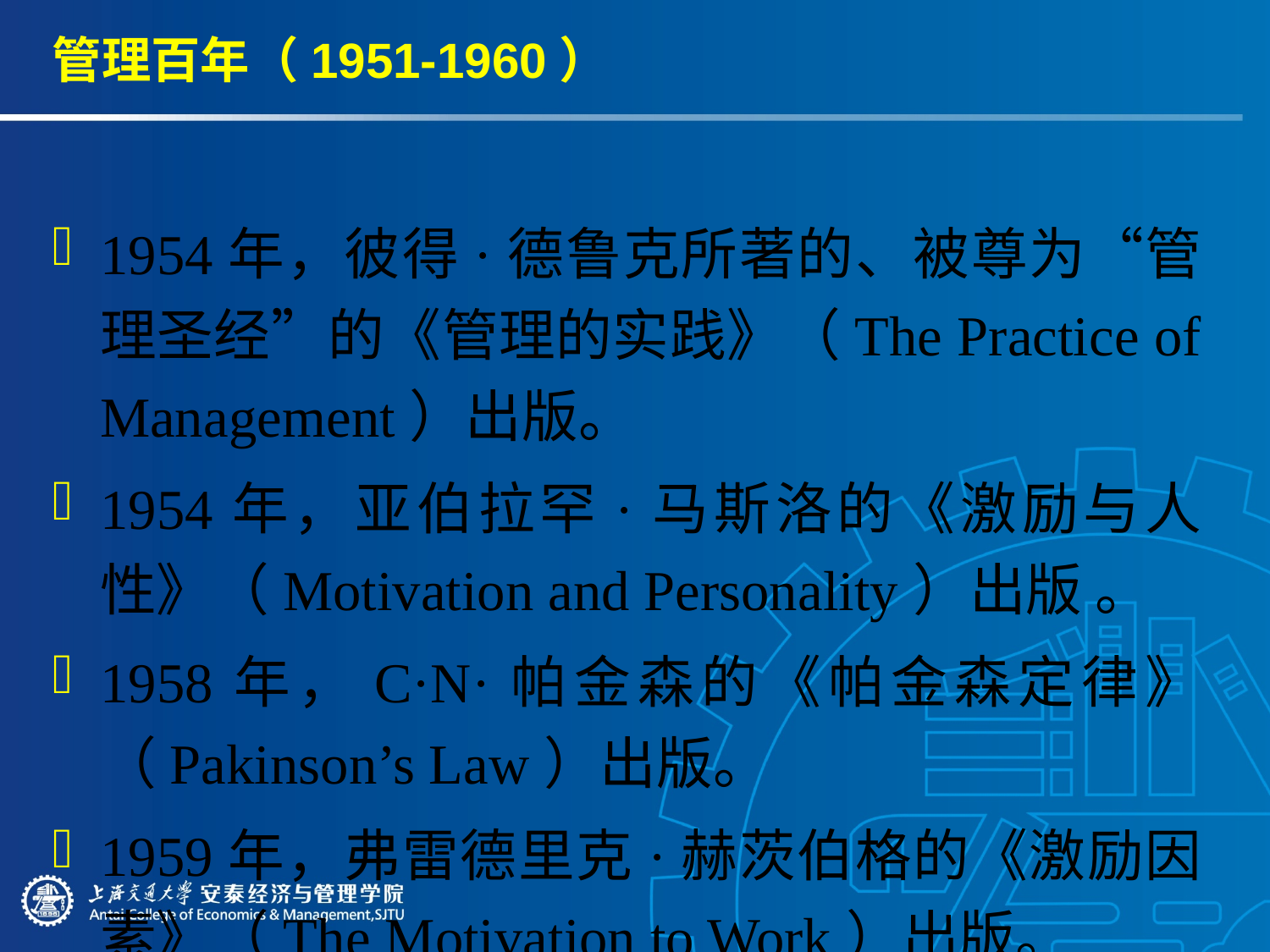

# 管理百年（1951-1960）
1954年，彼得·德鲁克所著的、被尊为“管理圣经”的《管理的实践》（The Practice of Management）出版。
1954年，亚伯拉罕·马斯洛的《激励与人性》（Motivation and Personality）出版 。
1958年，C·N·帕金森的《帕金森定律》（Pakinson’s Law）出版。
1959年，弗雷德里克·赫茨伯格的《激励因素》（The Motivation to Work）出版。
1960年，道格拉斯·麦格雷戈的《企业的人事方面》（The Human Side of Enterprise）出版。